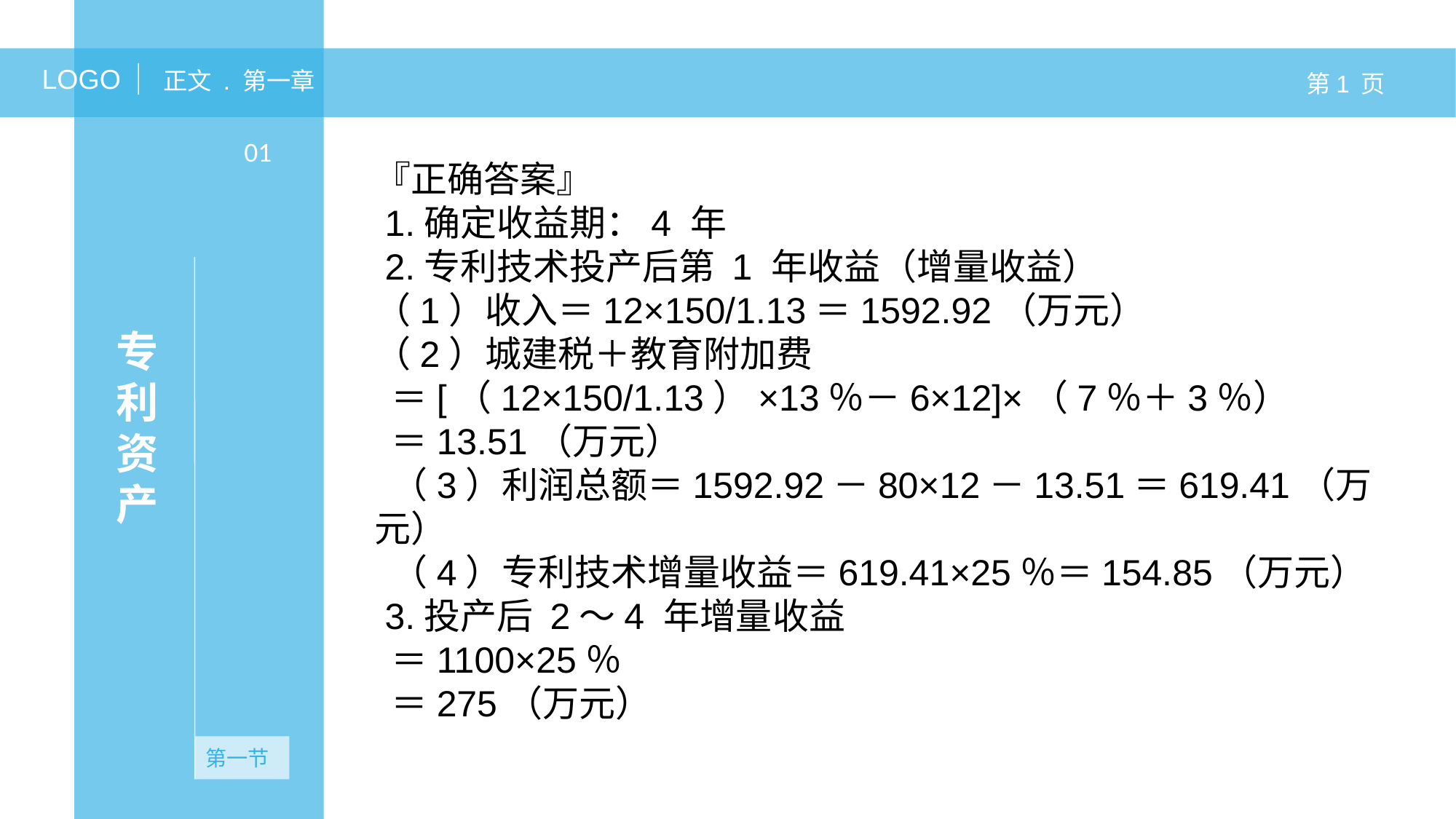

LOGO
正文 . 第一章

第1 页
专利资产
01
『正确答案』
 1.确定收益期：4 年
 2.专利技术投产后第 1 年收益（增量收益）
（1）收入＝12×150/1.13＝1592.92（万元）
（2）城建税＋教育附加费
 ＝[（12×150/1.13）×13％－6×12]×（7％＋3％）
 ＝13.51（万元）
 （3）利润总额＝1592.92－80×12－13.51＝619.41（万元）
 （4）专利技术增量收益＝619.41×25％＝154.85（万元）
 3.投产后 2～4 年增量收益
 ＝1100×25％
 ＝275（万元）

无资产
第一节